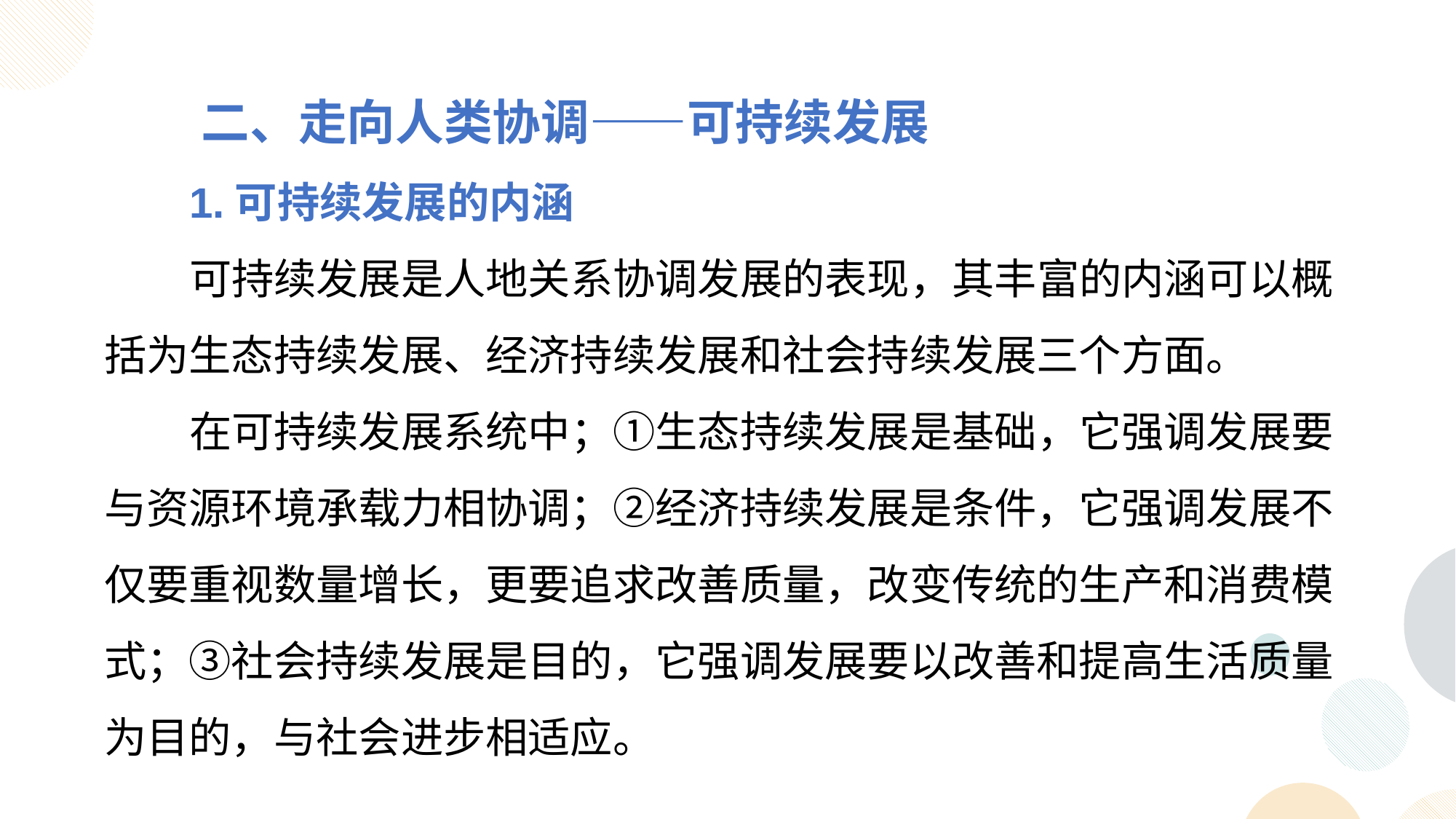

二、走向人类协调——可持续发展
1.可持续发展的内涵
可持续发展是人地关系协调发展的表现，其丰富的内涵可以概括为生态持续发展、经济持续发展和社会持续发展三个方面。
在可持续发展系统中；①生态持续发展是基础，它强调发展要与资源环境承载力相协调；②经济持续发展是条件，它强调发展不仅要重视数量增长，更要追求改善质量，改变传统的生产和消费模式；③社会持续发展是目的，它强调发展要以改善和提高生活质量为目的，与社会进步相适应。